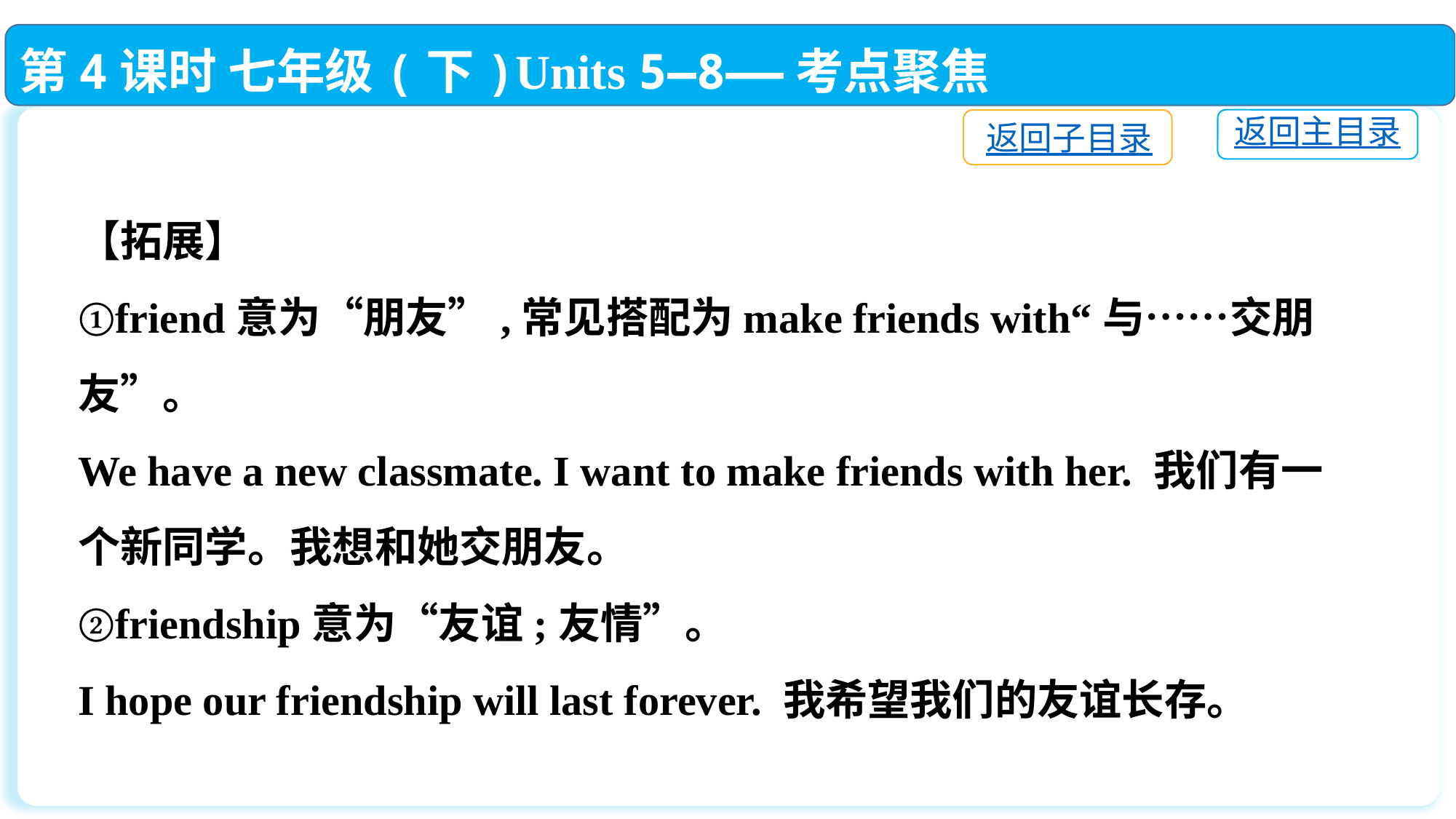

第4课时 七年级(下)Units 5—8——考点聚焦

返回主目录

返回子目录
【拓展】
①friend意为“朋友”,常见搭配为make friends with“与……交朋友”。
We have a new classmate. I want to make friends with her. 我们有一个新同学。我想和她交朋友。
②friendship意为“友谊;友情”。
I hope our friendship will last forever. 我希望我们的友谊长存。